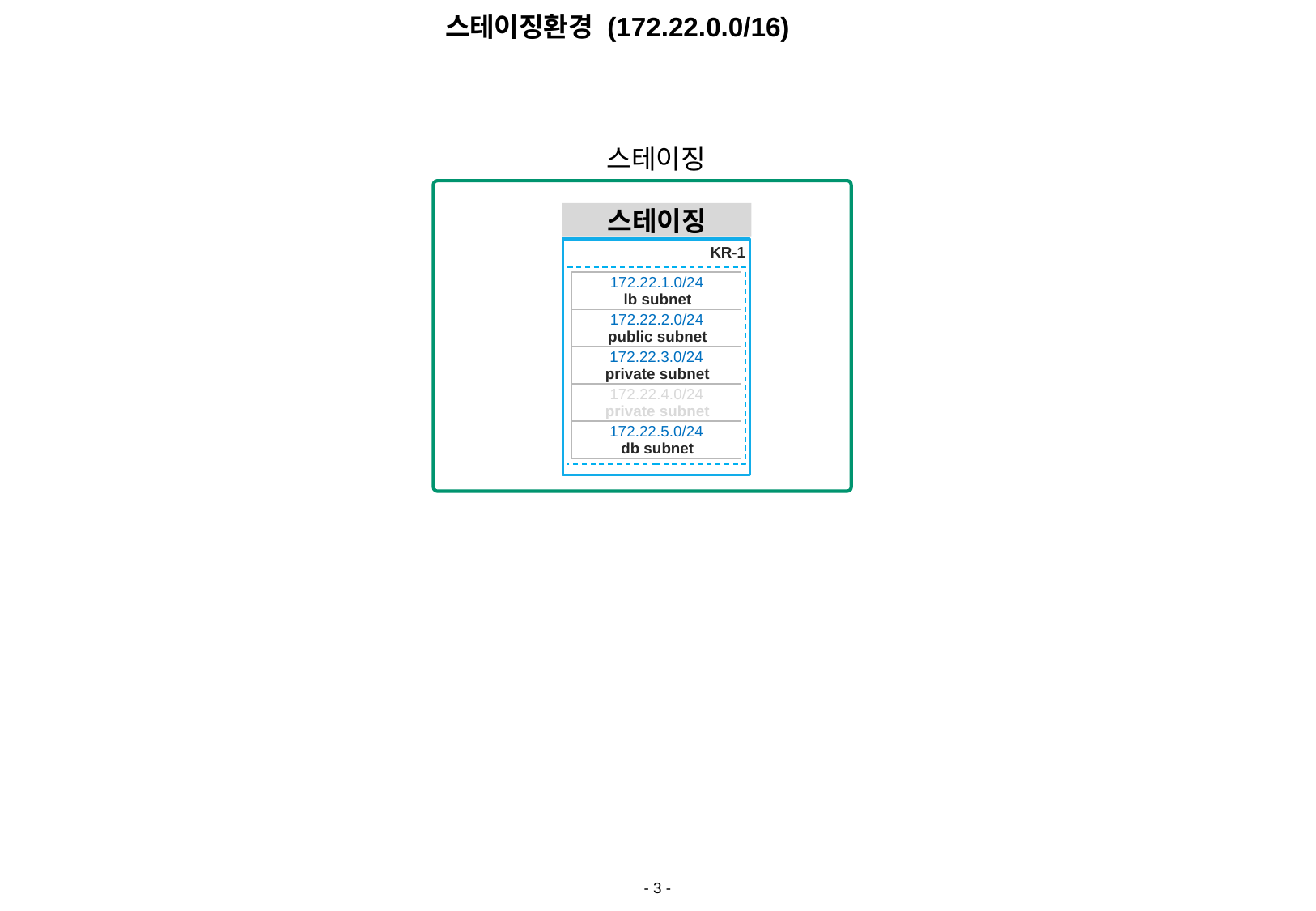

스테이징환경 (172.22.0.0/16)
스테이징

스테이징
KR-1

172.22.1.0/24

lb subnet

172.22.2.0/24

public subnet
172.22.3.0/24

private subnet
172.22.4.0/24

private subnet
172.22.5.0/24

db subnet